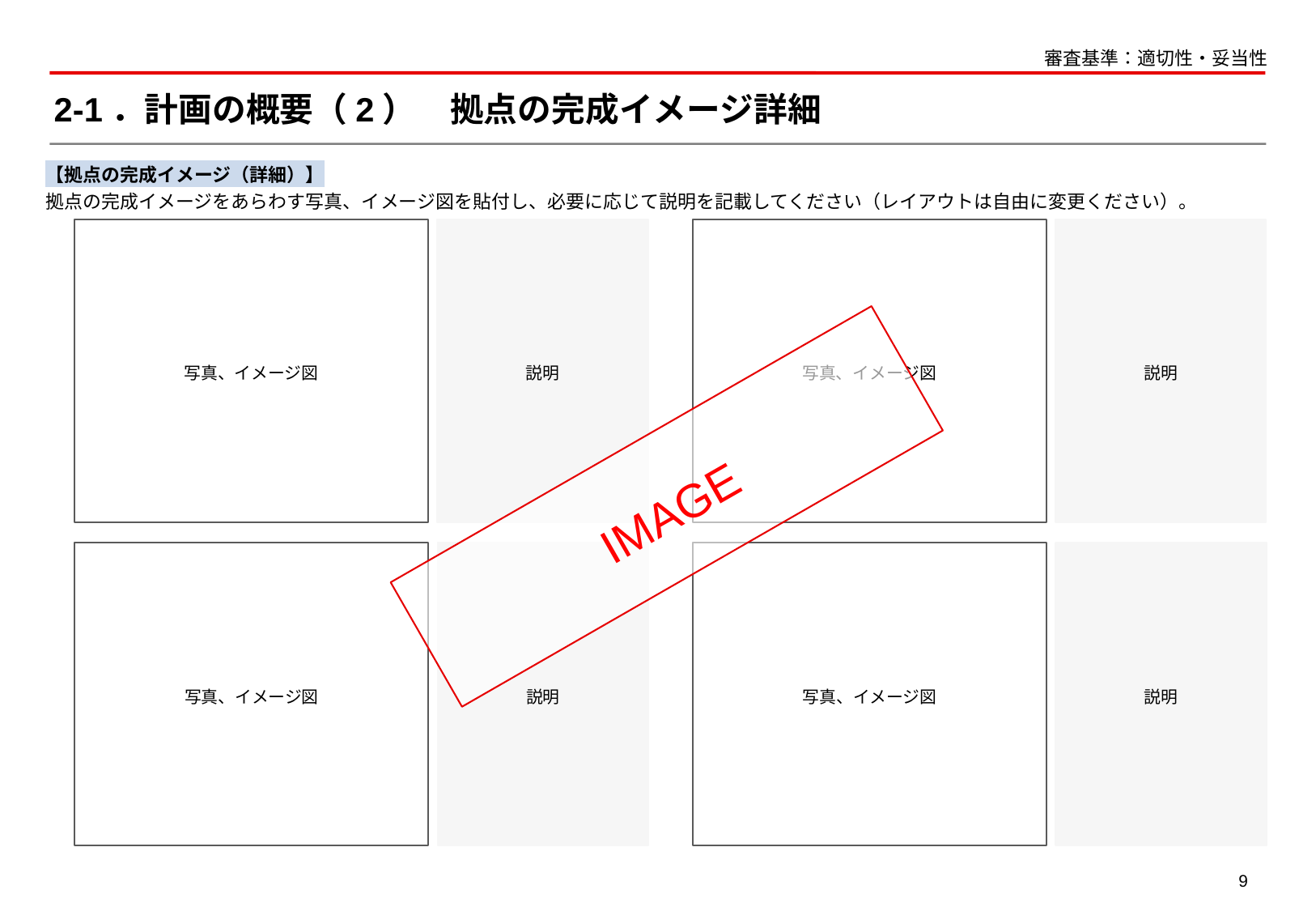

審査基準：適切性・妥当性
# 2-1．計画の概要（2）　拠点の完成イメージ詳細
【拠点の完成イメージ（詳細）】
拠点の完成イメージをあらわす写真、イメージ図を貼付し、必要に応じて説明を記載してください（レイアウトは自由に変更ください）。
説明
説明
写真、イメージ図
写真、イメージ図
IMAGE
説明
説明
写真、イメージ図
写真、イメージ図